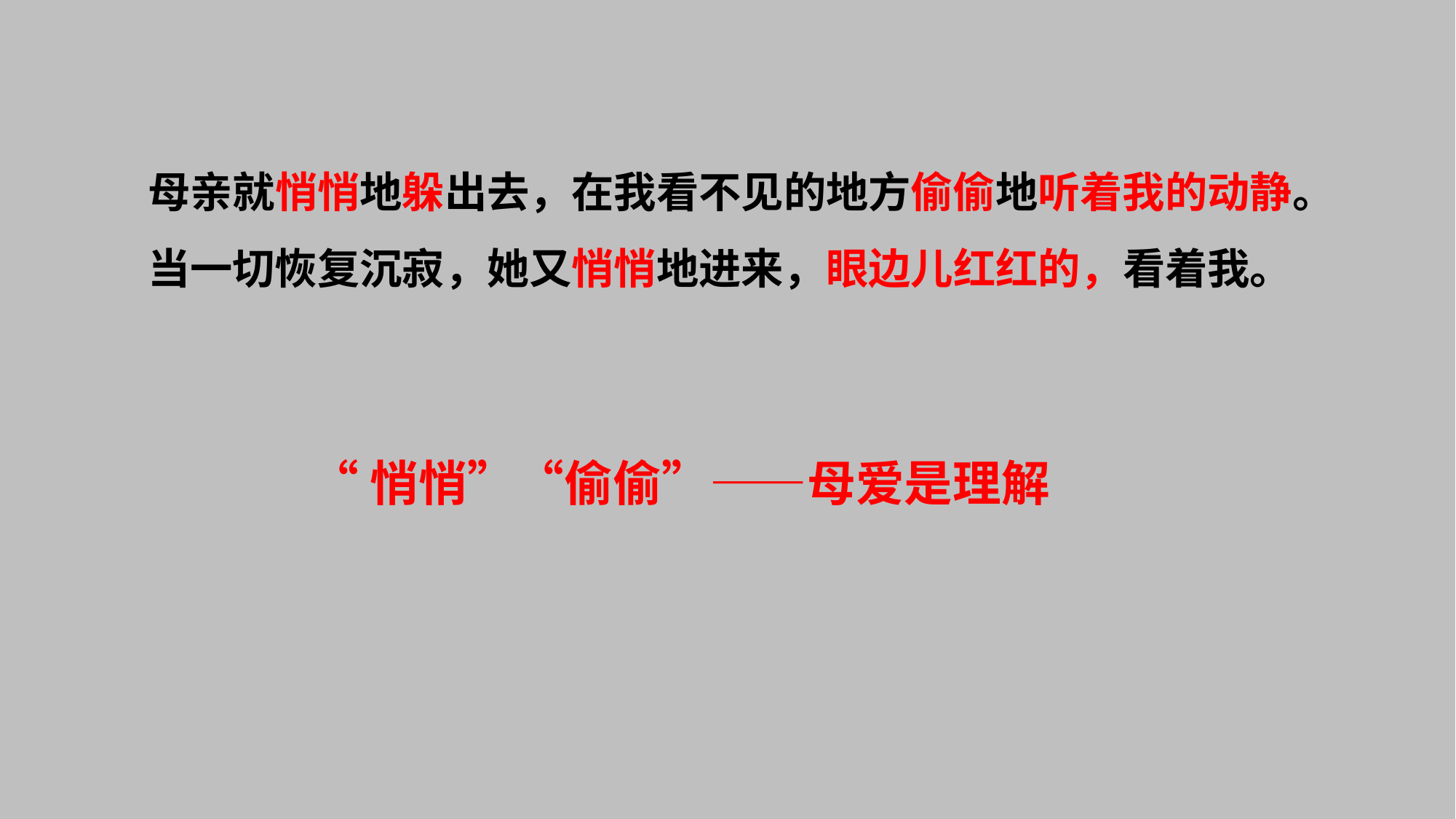

母亲就悄悄地躲出去，在我看不见的地方偷偷地听着我的动静。当一切恢复沉寂，她又悄悄地进来，眼边儿红红的，看着我。
“悄悄”“偷偷”——母爱是理解